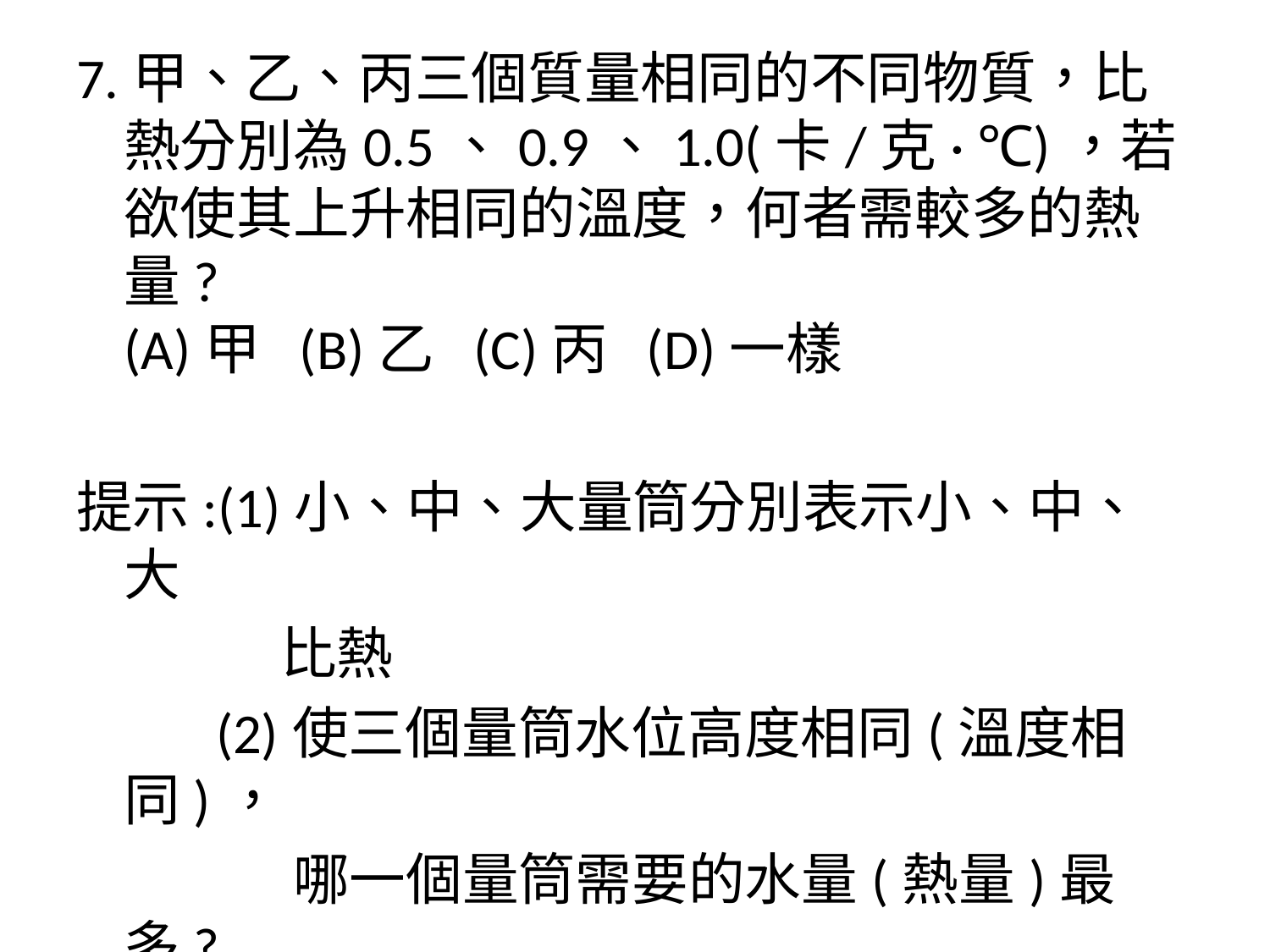

7.甲、乙、丙三個質量相同的不同物質，比熱分別為0.5、0.9、1.0(卡/克· ℃)，若欲使其上升相同的溫度，何者需較多的熱量?
(A)甲  (B)乙  (C)丙  (D)一樣

提示:(1)小、中、大量筒分別表示小、中、大
               比熱
           (2)使三個量筒水位高度相同(溫度相同)，
                哪一個量筒需要的水量(熱量)最多?